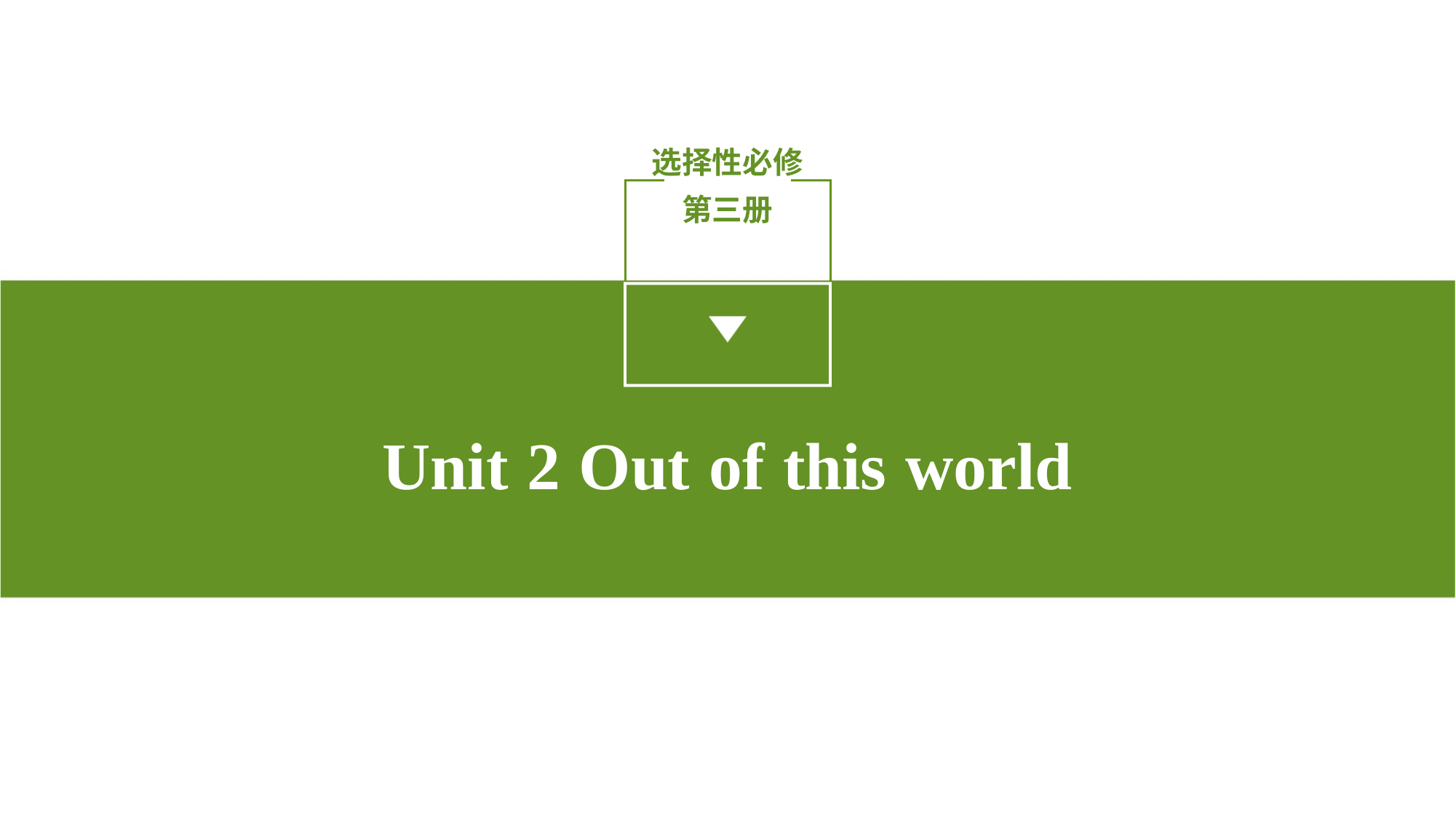

选择性必修第三册
Unit 2 Out of this world